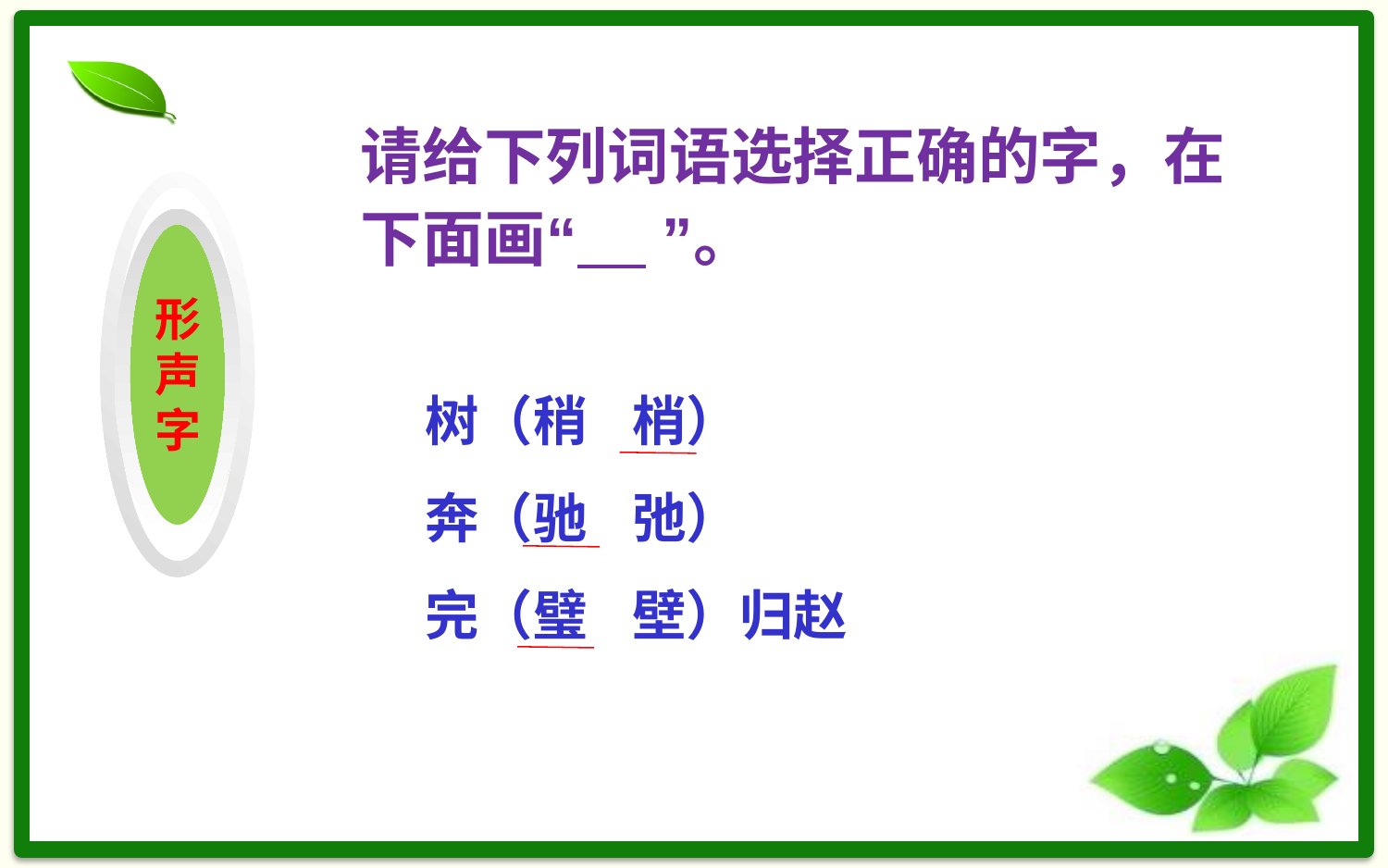

请给下列词语选择正确的字，在下面画“     ”。

形声字
树（稍   梢）
奔（驰   弛）
完（璧   壁）归赵